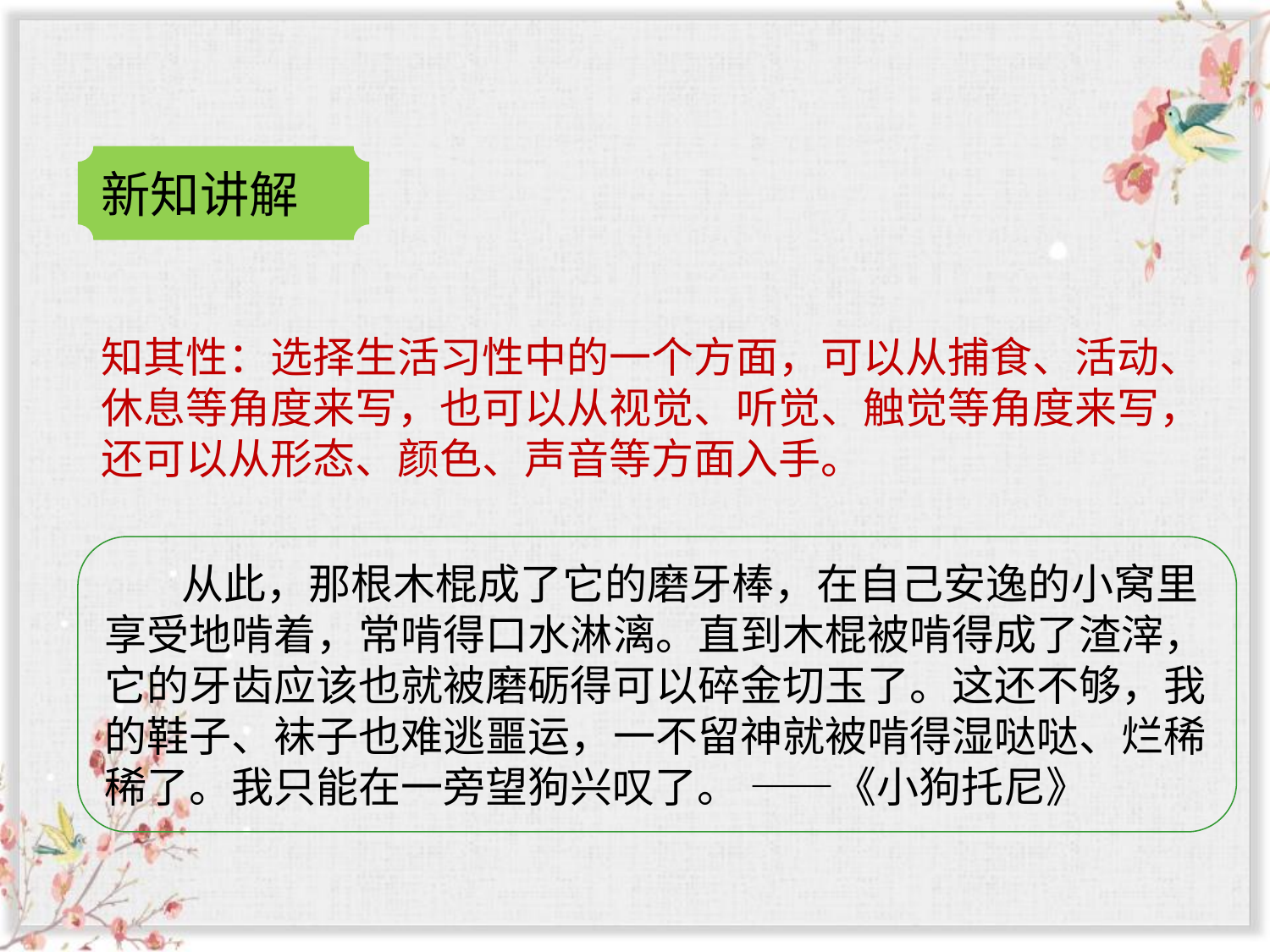

新知讲解

知其性：选择生活习性中的一个方面，可以从捕食、活动、休息等角度来写，也可以从视觉、听觉、触觉等角度来写，还可以从形态、颜色、声音等方面入手。
       从此，那根木棍成了它的磨牙棒，在自己安逸的小窝里享受地啃着，常啃得口水淋漓。直到木棍被啃得成了渣滓，它的牙齿应该也就被磨砺得可以碎金切玉了。这还不够，我的鞋子、袜子也难逃噩运，一不留神就被啃得湿哒哒、烂稀稀了。我只能在一旁望狗兴叹了。 ——《小狗托尼》